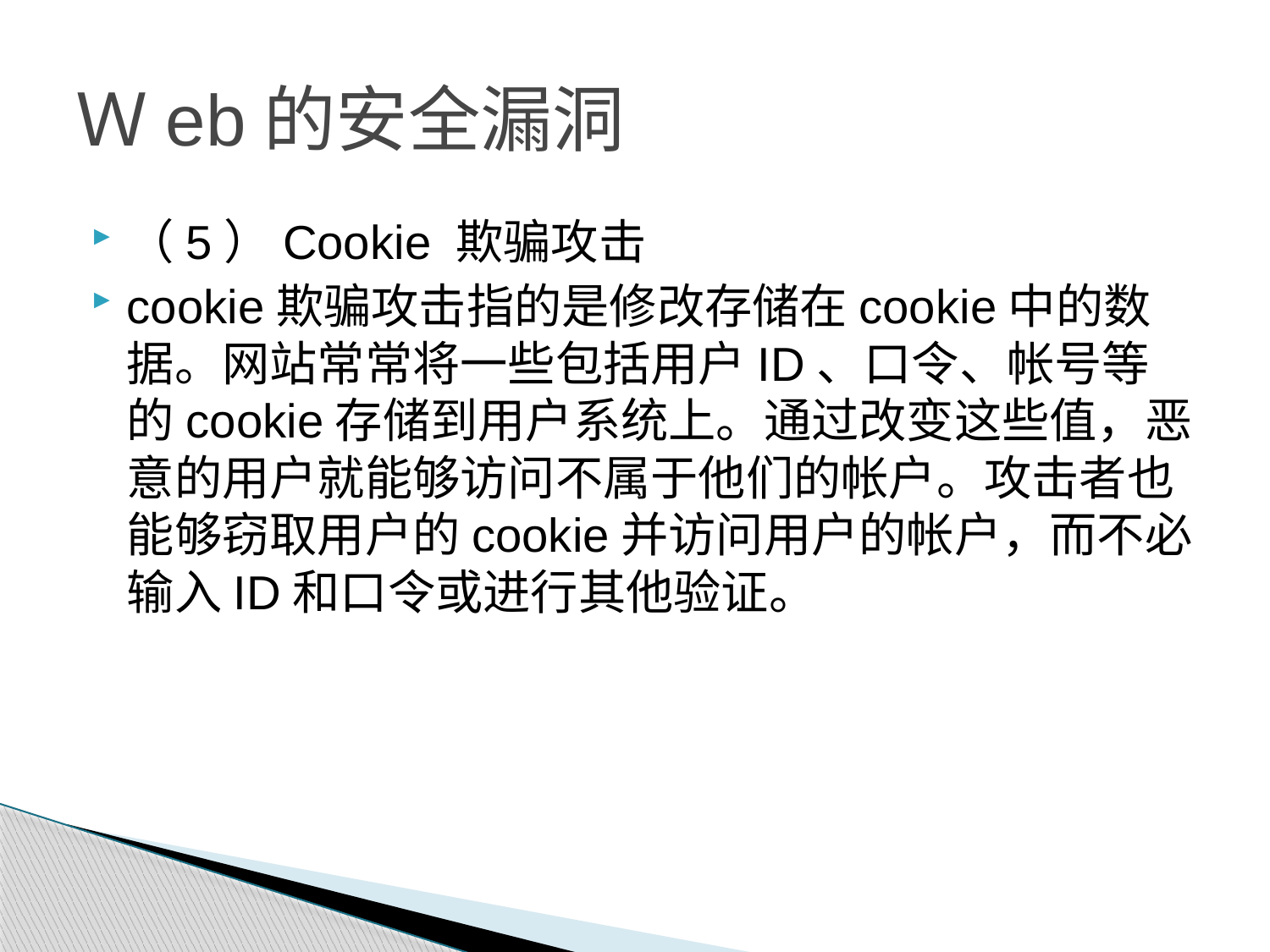

# Ｗeb的安全漏洞
（5）Cookie 欺骗攻击
cookie欺骗攻击指的是修改存储在cookie中的数据。网站常常将一些包括用户ID、口令、帐号等的cookie存储到用户系统上。通过改变这些值，恶意的用户就能够访问不属于他们的帐户。攻击者也能够窃取用户的cookie并访问用户的帐户，而不必输入ID和口令或进行其他验证。